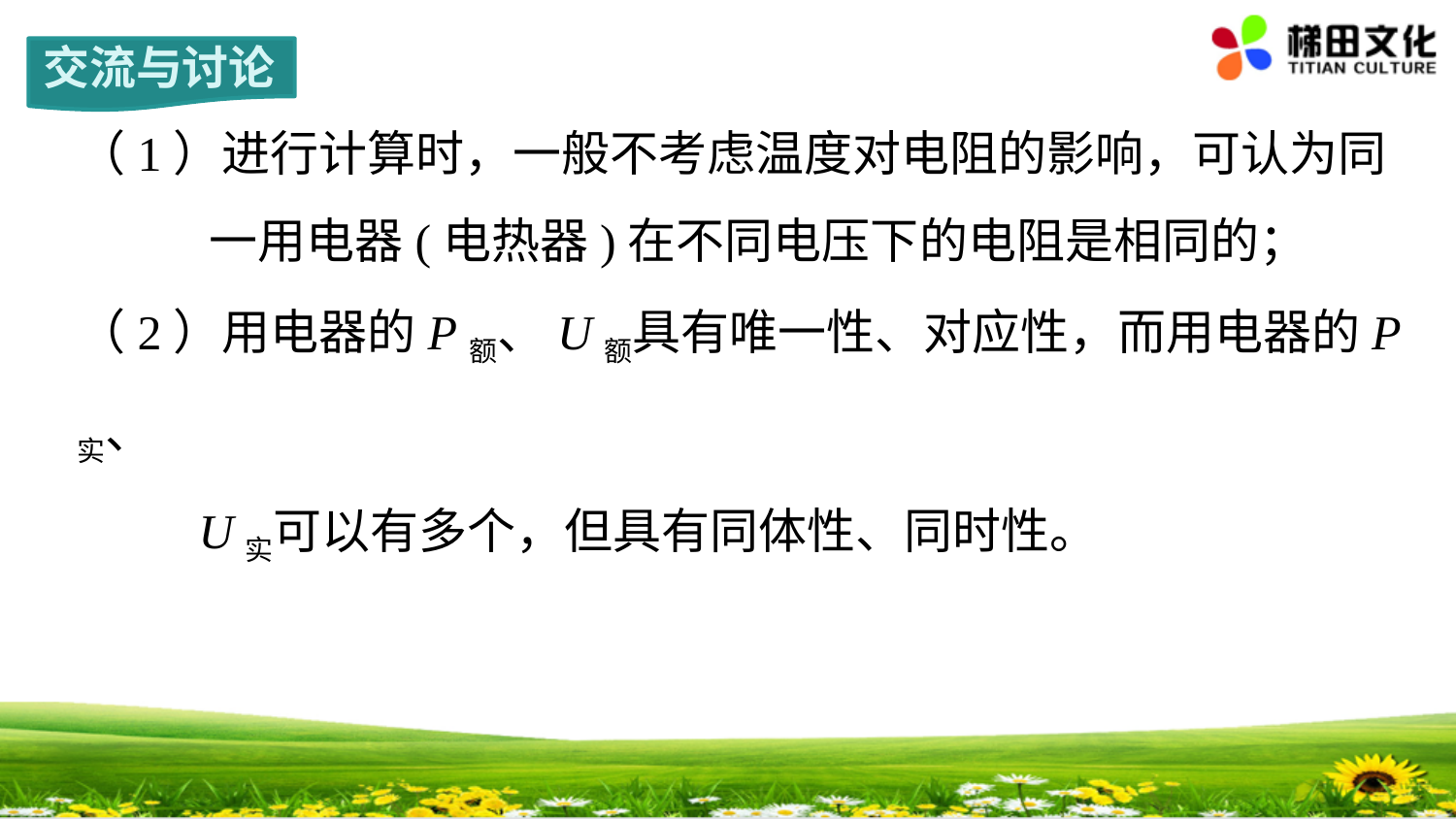

交流与讨论

（1）进行计算时，一般不考虑温度对电阻的影响，可认为同
           一用电器(电热器)在不同电压下的电阻是相同的；
（2）用电器的P额、U额具有唯一性、对应性，而用电器的P实、
          U实可以有多个，但具有同体性、同时性。